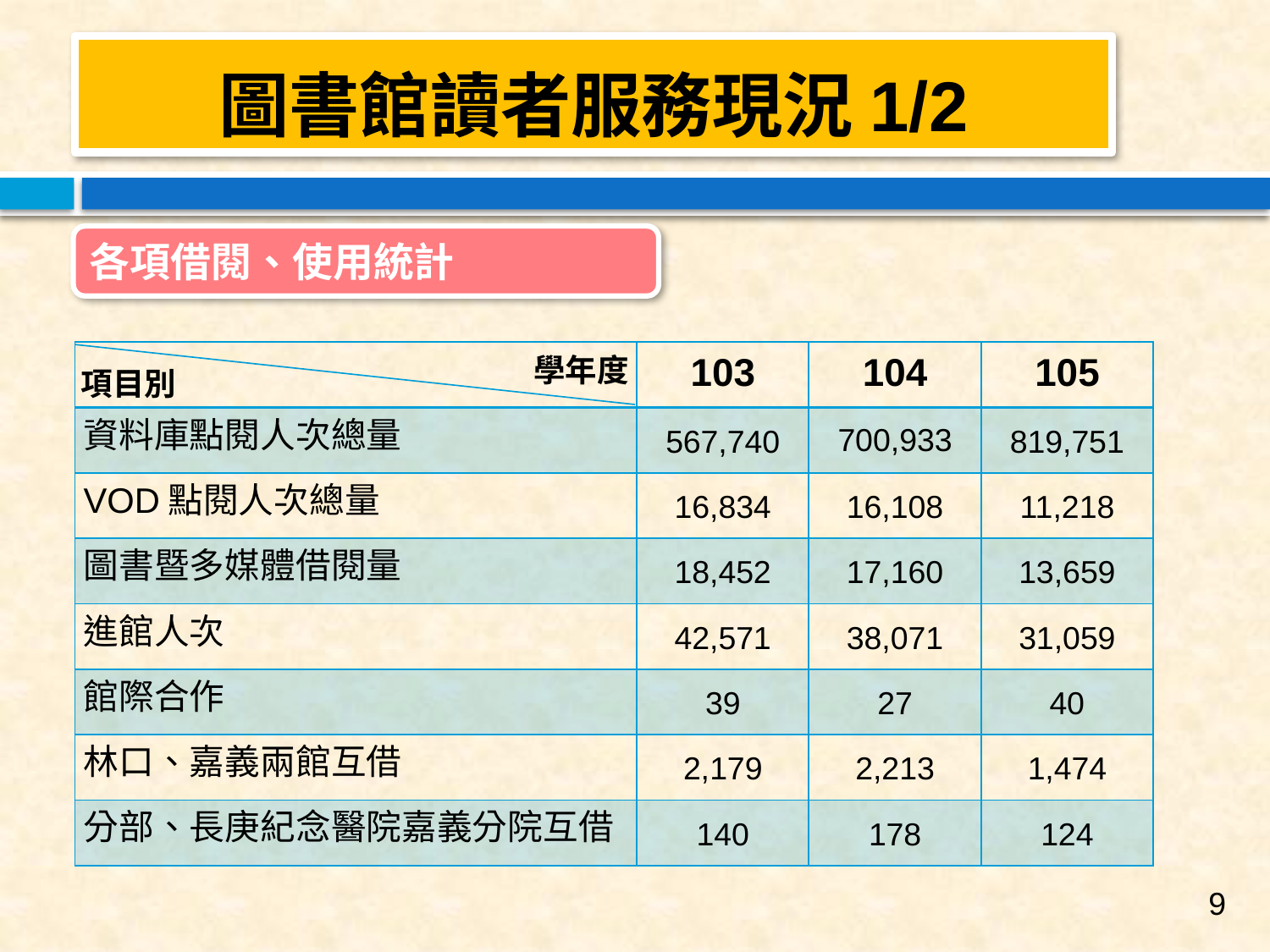

圖書館讀者服務現況1/2
各項借閱、使用統計
|  | 103 | 104 | 105 |
| --- | --- | --- | --- |
| 資料庫點閱人次總量 | 567,740 | 700,933 | 819,751 |
| VOD點閱人次總量 | 16,834 | 16,108 | 11,218 |
| 圖書暨多媒體借閱量 | 18,452 | 17,160 | 13,659 |
| 進館人次 | 42,571 | 38,071 | 31,059 |
| 館際合作 | 39 | 27 | 40 |
| 林口、嘉義兩館互借 | 2,179 | 2,213 | 1,474 |
| 分部、長庚紀念醫院嘉義分院互借 | 140 | 178 | 124 |
學年度
項目別
9